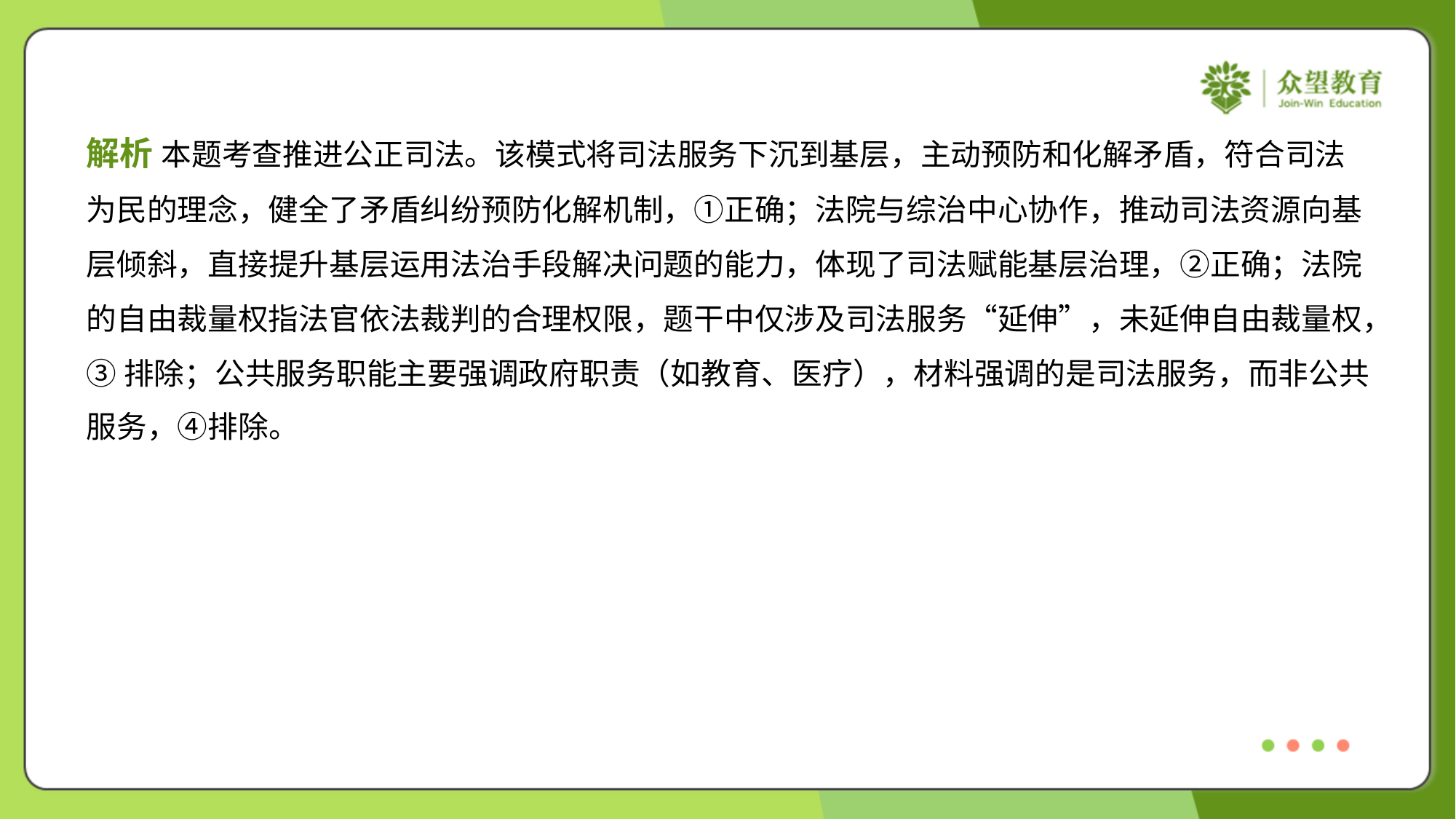

解析 本题考查推进公正司法。该模式将司法服务下沉到基层，主动预防和化解矛盾，符合司法
为民的理念，健全了矛盾纠纷预防化解机制，①正确；法院与综治中心协作，推动司法资源向基
层倾斜，直接提升基层运用法治手段解决问题的能力，体现了司法赋能基层治理，②正确；法院
的自由裁量权指法官依法裁判的合理权限，题干中仅涉及司法服务“延伸”，未延伸自由裁量权，
③排除；公共服务职能主要强调政府职责（如教育、医疗），材料强调的是司法服务，而非公共
服务，④排除。